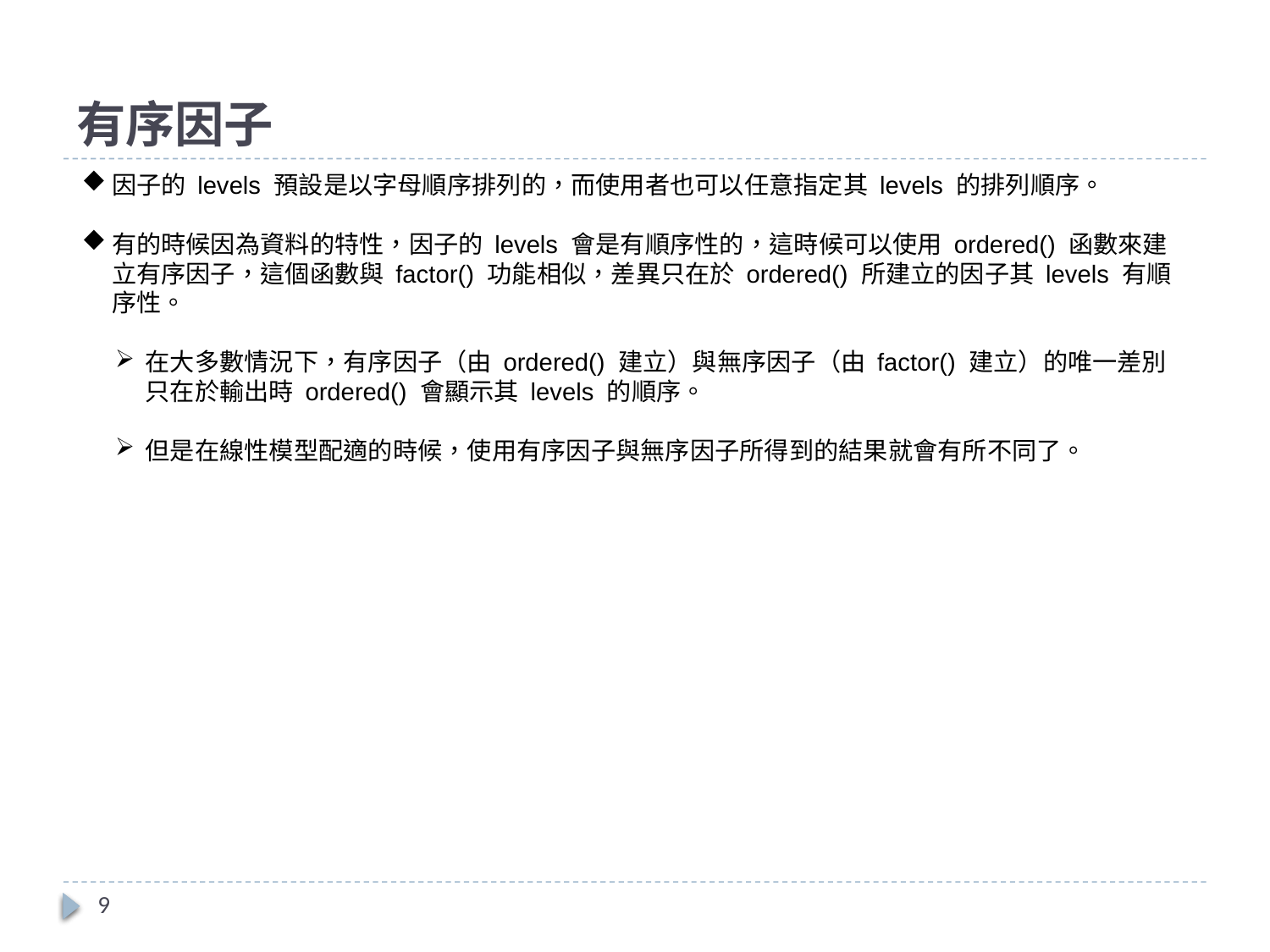

# 有序因子
因子的 levels 預設是以字母順序排列的，而使用者也可以任意指定其 levels 的排列順序。

有的時候因為資料的特性，因子的 levels 會是有順序性的，這時候可以使用 ordered() 函數來建立有序因子，這個函數與 factor() 功能相似，差異只在於 ordered() 所建立的因子其 levels 有順序性。

在大多數情況下，有序因子（由 ordered() 建立）與無序因子（由 factor() 建立）的唯一差別只在於輸出時 ordered() 會顯示其 levels 的順序。

但是在線性模型配適的時候，使用有序因子與無序因子所得到的結果就會有所不同了。
9